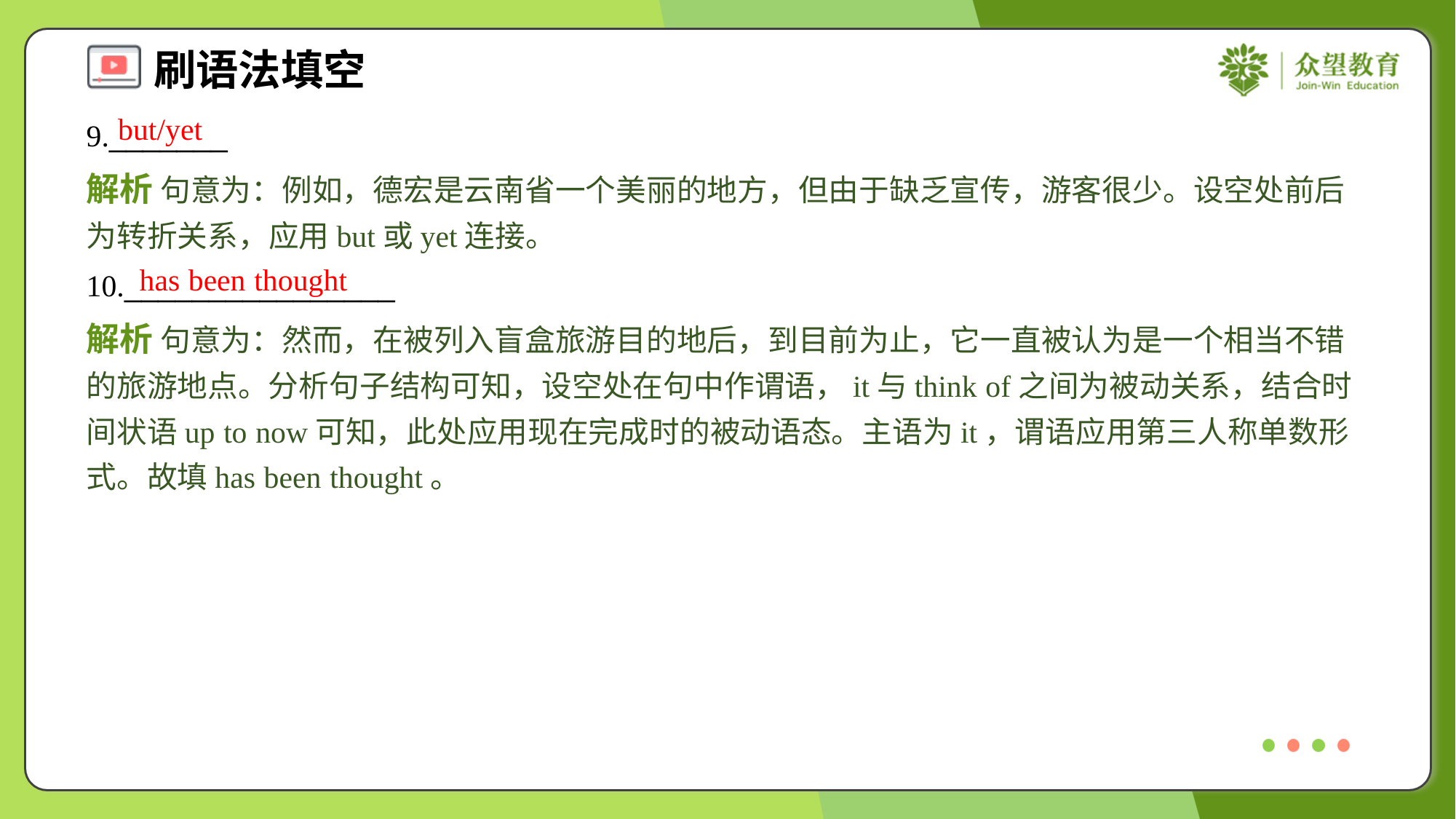

but/yet
9._______
解析 句意为：例如，德宏是云南省一个美丽的地方，但由于缺乏宣传，游客很少。设空处前后为转折关系，应用but或yet连接。
has been thought
10.________________
解析 句意为：然而，在被列入盲盒旅游目的地后，到目前为止，它一直被认为是一个相当不错的旅游地点。分析句子结构可知，设空处在句中作谓语，it与think of之间为被动关系，结合时间状语up to now可知，此处应用现在完成时的被动语态。主语为it，谓语应用第三人称单数形式。故填has been thought。